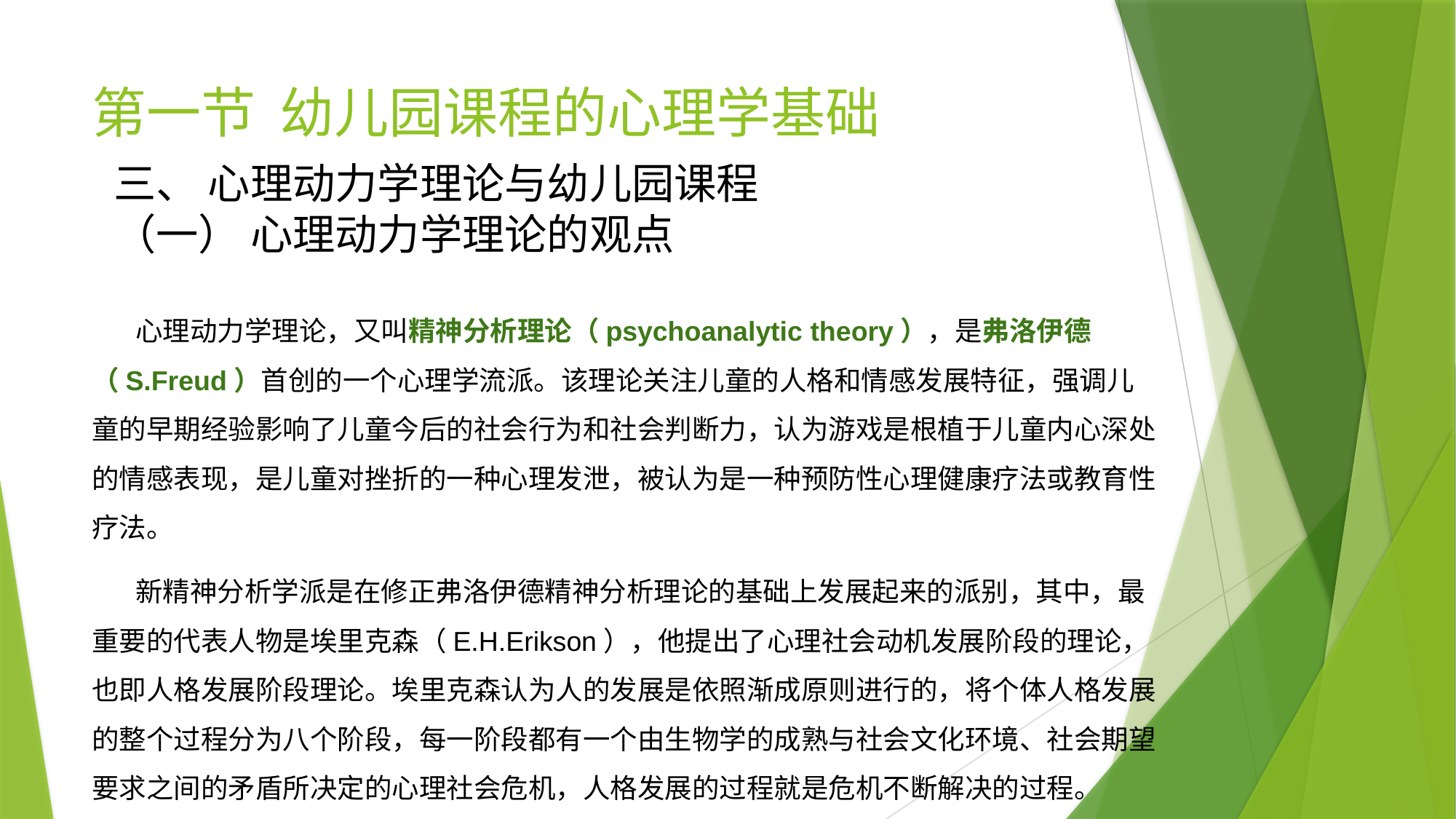

# 第一节  幼儿园课程的心理学基础
三、 心理动力学理论与幼儿园课程
（一） 心理动力学理论的观点
      心理动力学理论，又叫精神分析理论（psychoanalytic theory），是弗洛伊德（S.Freud）首创的一个心理学流派。该理论关注儿童的人格和情感发展特征，强调儿童的早期经验影响了儿童今后的社会行为和社会判断力，认为游戏是根植于儿童内心深处的情感表现，是儿童对挫折的一种心理发泄，被认为是一种预防性心理健康疗法或教育性疗法。
      新精神分析学派是在修正弗洛伊德精神分析理论的基础上发展起来的派别，其中，最重要的代表人物是埃里克森（E.H.Erikson），他提出了心理社会动机发展阶段的理论，也即人格发展阶段理论。埃里克森认为人的发展是依照渐成原则进行的，将个体人格发展的整个过程分为八个阶段，每一阶段都有一个由生物学的成熟与社会文化环境、社会期望要求之间的矛盾所决定的心理社会危机，人格发展的过程就是危机不断解决的过程。